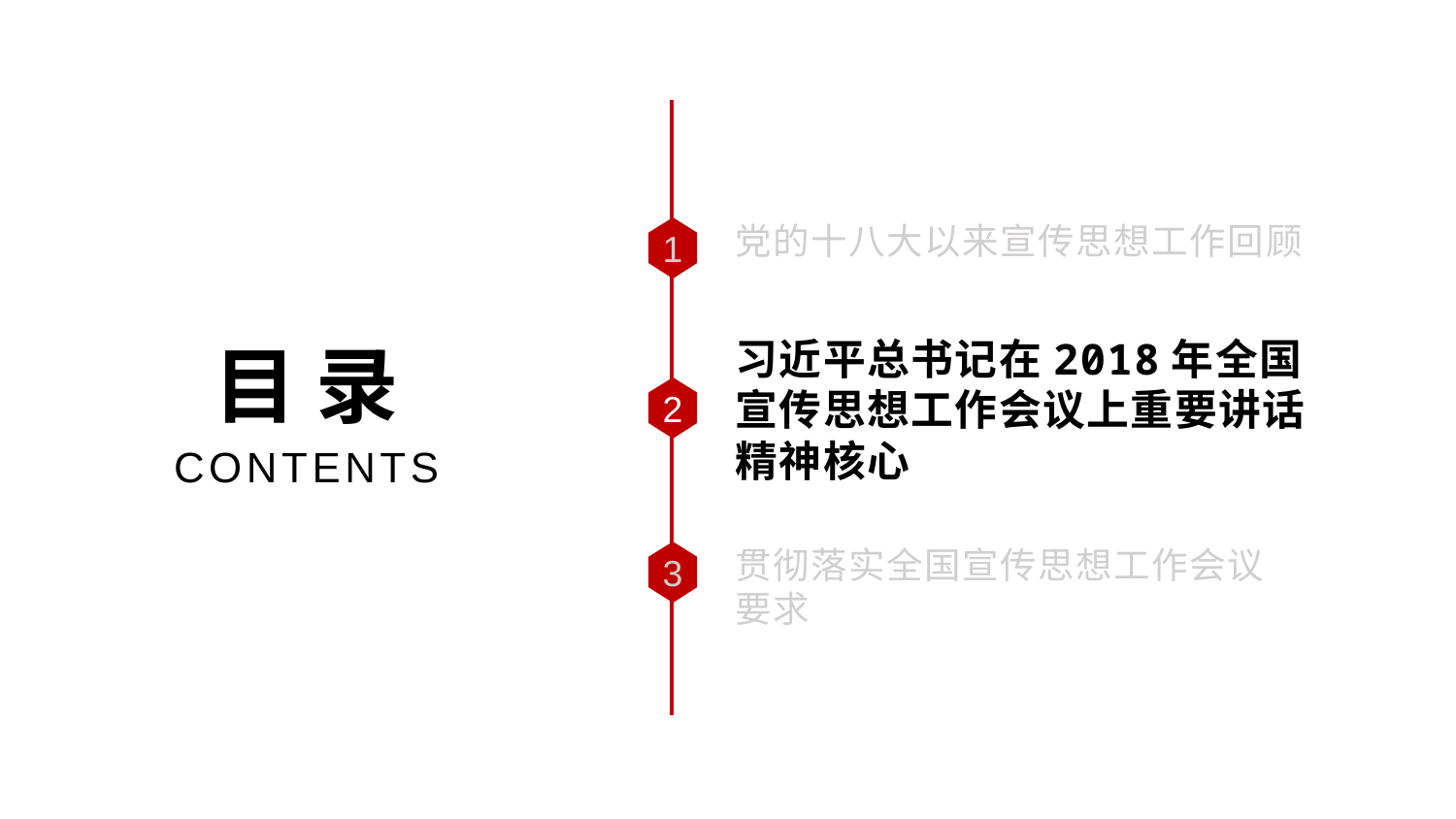

党的十八大以来宣传思想工作回顾
1
目 录
习近平总书记在2018年全国宣传思想工作会议上重要讲话精神核心
2
CONTENTS
贯彻落实全国宣传思想工作会议要求
3